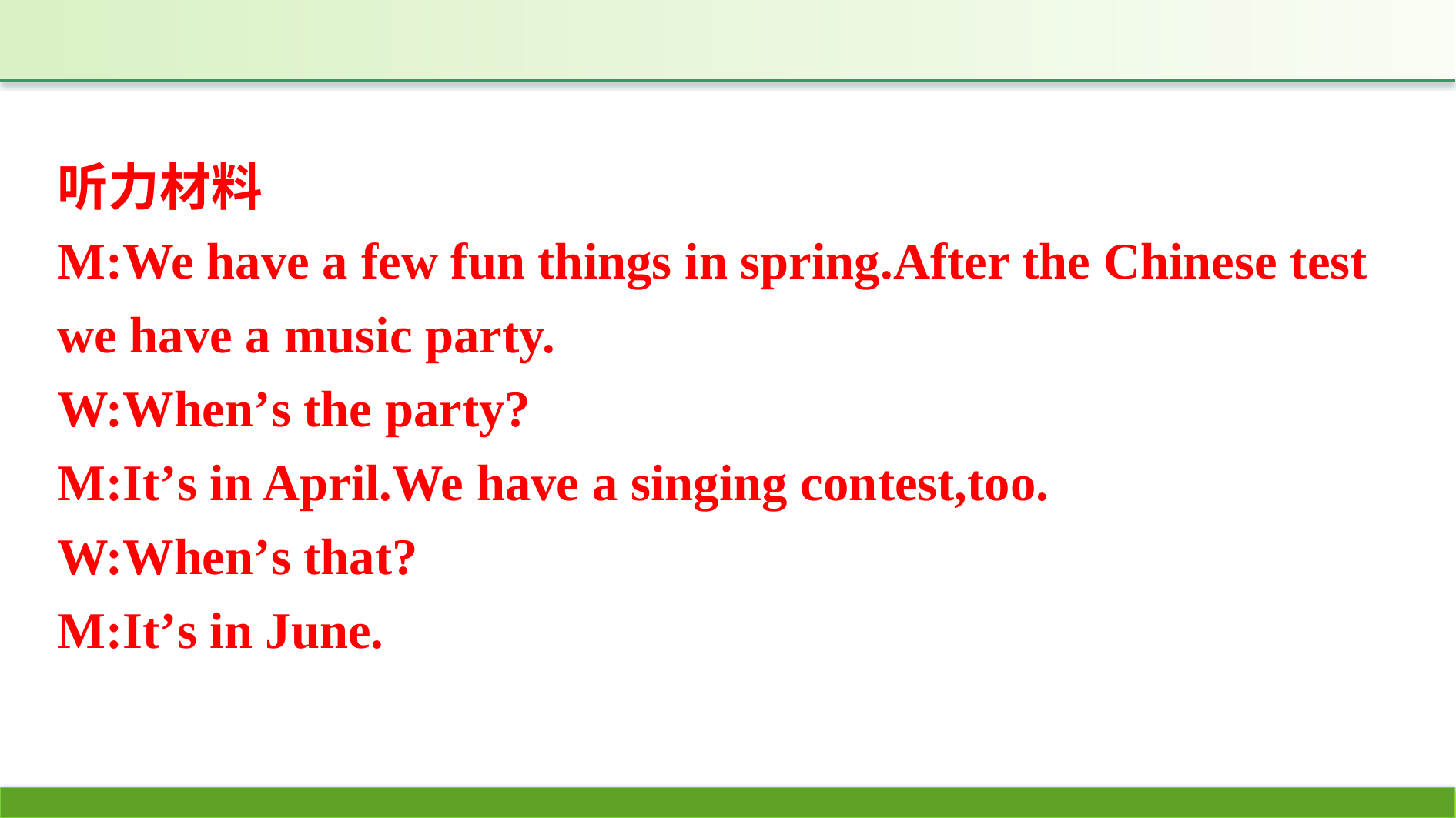

听力材料
M:We have a few fun things in spring.After the Chinese test we have a music party.
W:When’s the party?
M:It’s in April.We have a singing contest,too.
W:When’s that?
M:It’s in June.